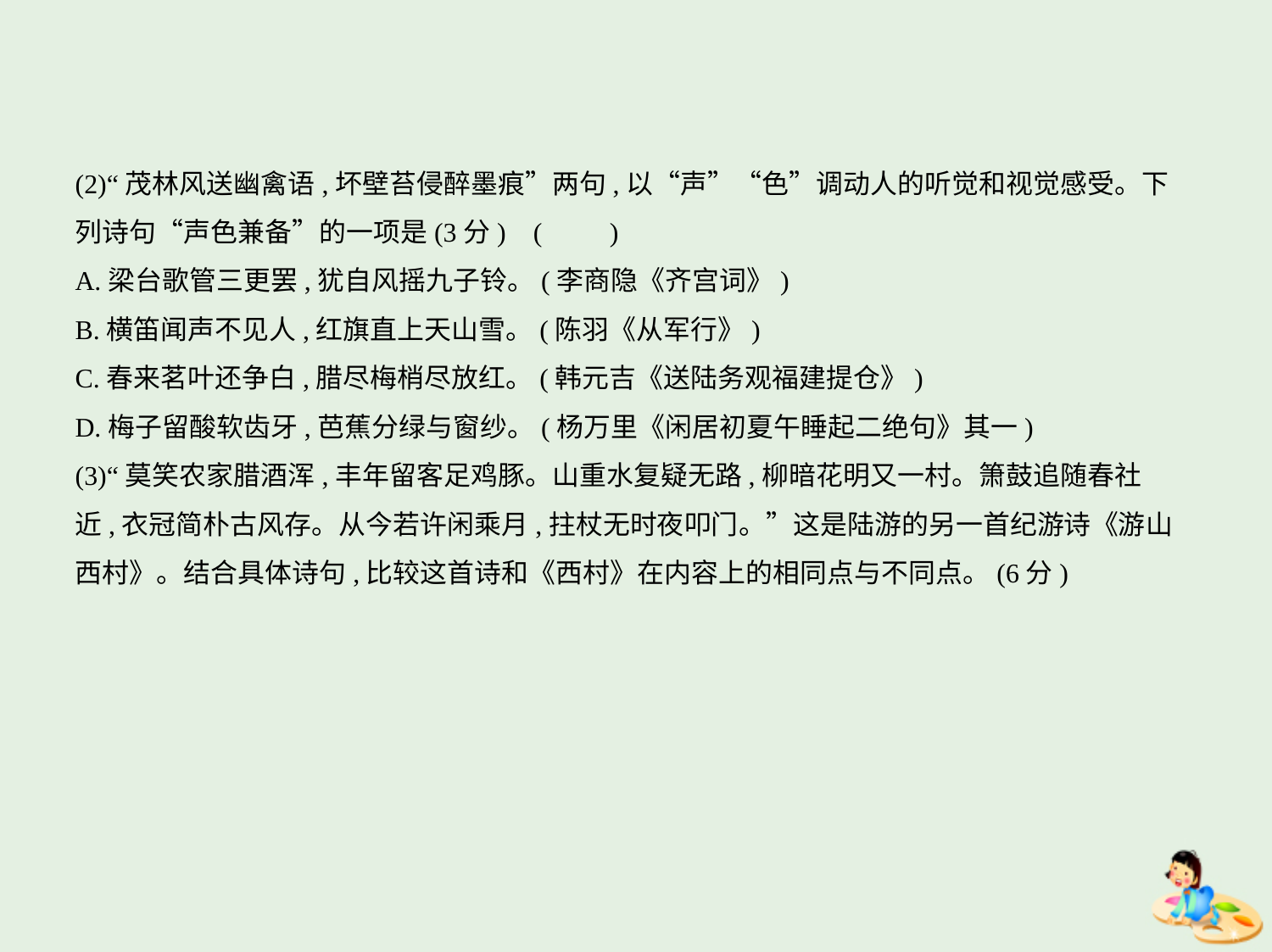

(2)“茂林风送幽禽语,坏壁苔侵醉墨痕”两句,以“声”“色”调动人的听觉和视觉感受。下
列诗句“声色兼备”的一项是(3分) (　　)
A.梁台歌管三更罢,犹自风摇九子铃。(李商隐《齐宫词》)
B.横笛闻声不见人,红旗直上天山雪。(陈羽《从军行》)
C.春来茗叶还争白,腊尽梅梢尽放红。(韩元吉《送陆务观福建提仓》)
D.梅子留酸软齿牙,芭蕉分绿与窗纱。(杨万里《闲居初夏午睡起二绝句》其一)
(3)“莫笑农家腊酒浑,丰年留客足鸡豚。山重水复疑无路,柳暗花明又一村。箫鼓追随春社
近,衣冠简朴古风存。从今若许闲乘月,拄杖无时夜叩门。”这是陆游的另一首纪游诗《游山
西村》。结合具体诗句,比较这首诗和《西村》在内容上的相同点与不同点。(6分)